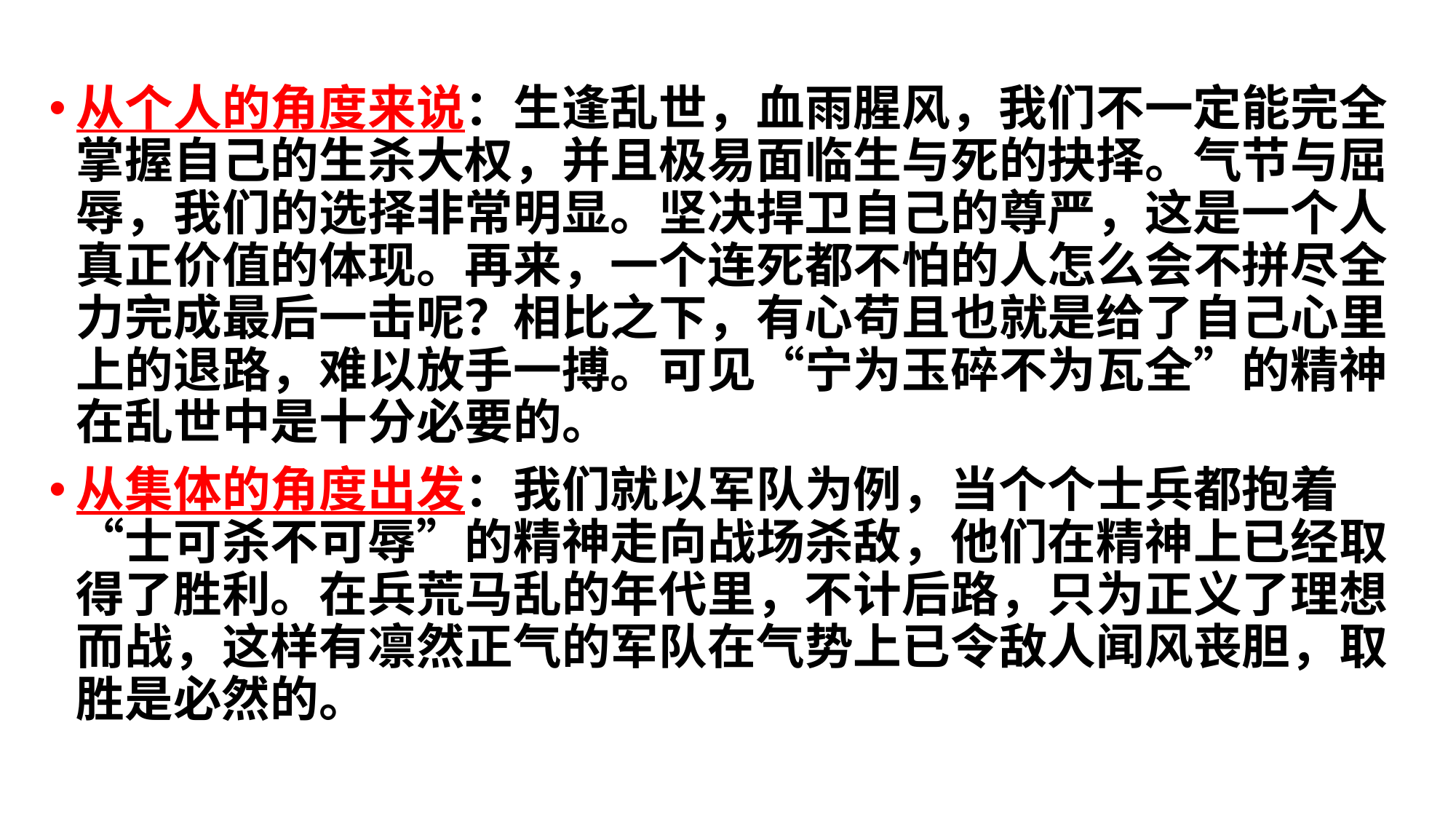

从个人的角度来说：生逢乱世，血雨腥风，我们不一定能完全掌握自己的生杀大权，并且极易面临生与死的抉择。气节与屈辱，我们的选择非常明显。坚决捍卫自己的尊严，这是一个人真正价值的体现。再来，一个连死都不怕的人怎么会不拼尽全力完成最后一击呢？相比之下，有心苟且也就是给了自己心里上的退路，难以放手一搏。可见“宁为玉碎不为瓦全”的精神在乱世中是十分必要的。
从集体的角度出发：我们就以军队为例，当个个士兵都抱着“士可杀不可辱”的精神走向战场杀敌，他们在精神上已经取得了胜利。在兵荒马乱的年代里，不计后路，只为正义了理想而战，这样有凛然正气的军队在气势上已令敌人闻风丧胆，取胜是必然的。